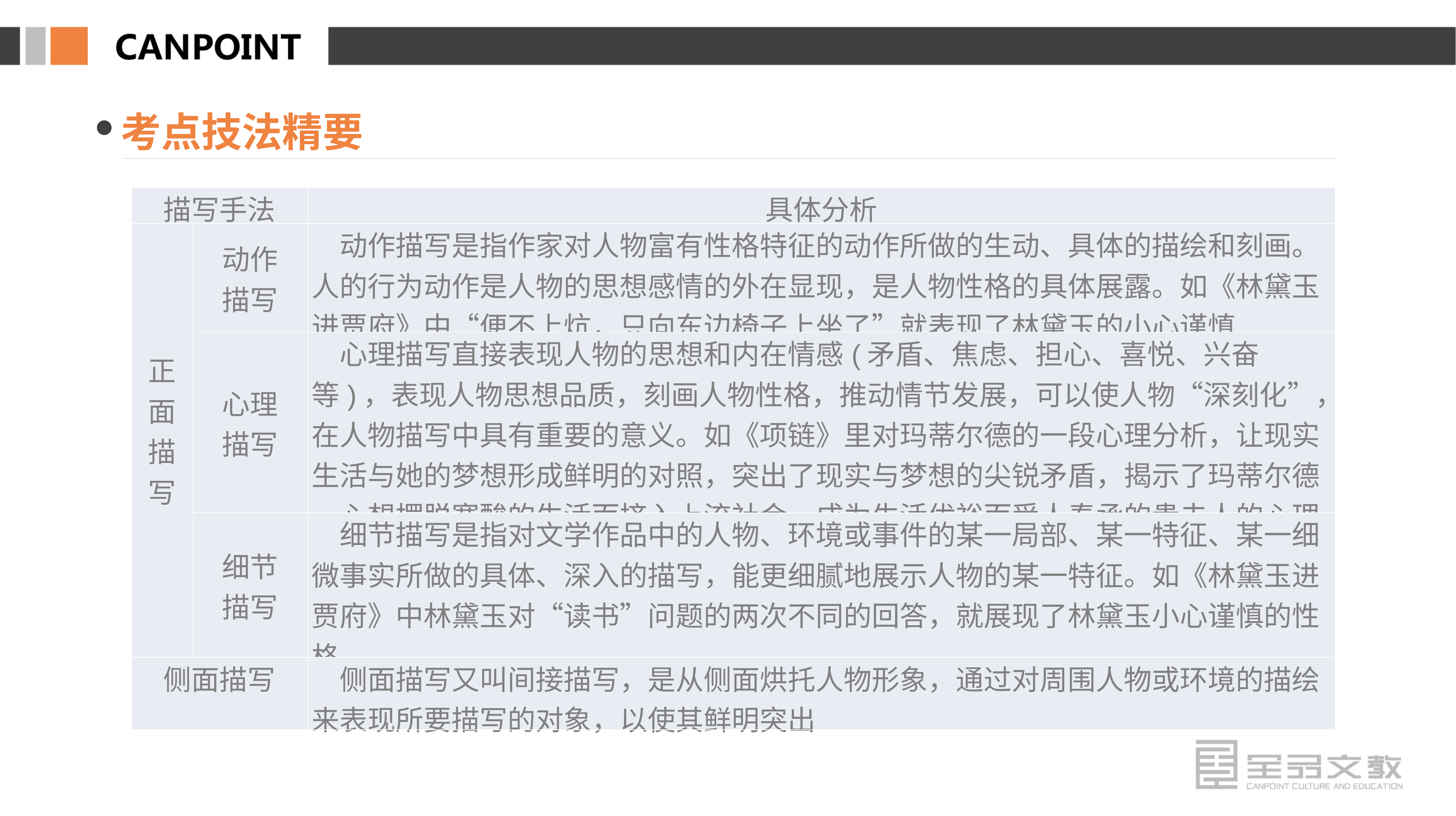

考点技法精要

| 描写手法 |  | 具体分析 |
| --- | --- | --- |
| 正 面 描 写 | 动作 描写 | 动作描写是指作家对人物富有性格特征的动作所做的生动、具体的描绘和刻画。人的行为动作是人物的思想感情的外在显现，是人物性格的具体展露。如《林黛玉进贾府》中“便不上炕，只向东边椅子上坐了”就表现了林黛玉的小心谨慎 |
|  | 心理 描写 | 心理描写直接表现人物的思想和内在情感(矛盾、焦虑、担心、喜悦、兴奋等)，表现人物思想品质，刻画人物性格，推动情节发展，可以使人物“深刻化”，在人物描写中具有重要的意义。如《项链》里对玛蒂尔德的一段心理分析，让现实生活与她的梦想形成鲜明的对照，突出了现实与梦想的尖锐矛盾，揭示了玛蒂尔德一心想摆脱寒酸的生活而挤入上流社会，成为生活优裕而受人奉承的贵夫人的心理 |
|  | 细节 描写 | 细节描写是指对文学作品中的人物、环境或事件的某一局部、某一特征、某一细微事实所做的具体、深入的描写，能更细腻地展示人物的某一特征。如《林黛玉进贾府》中林黛玉对“读书”问题的两次不同的回答，就展现了林黛玉小心谨慎的性格 |
| 侧面描写 |  | 侧面描写又叫间接描写，是从侧面烘托人物形象，通过对周围人物或环境的描绘来表现所要描写的对象，以使其鲜明突出 |